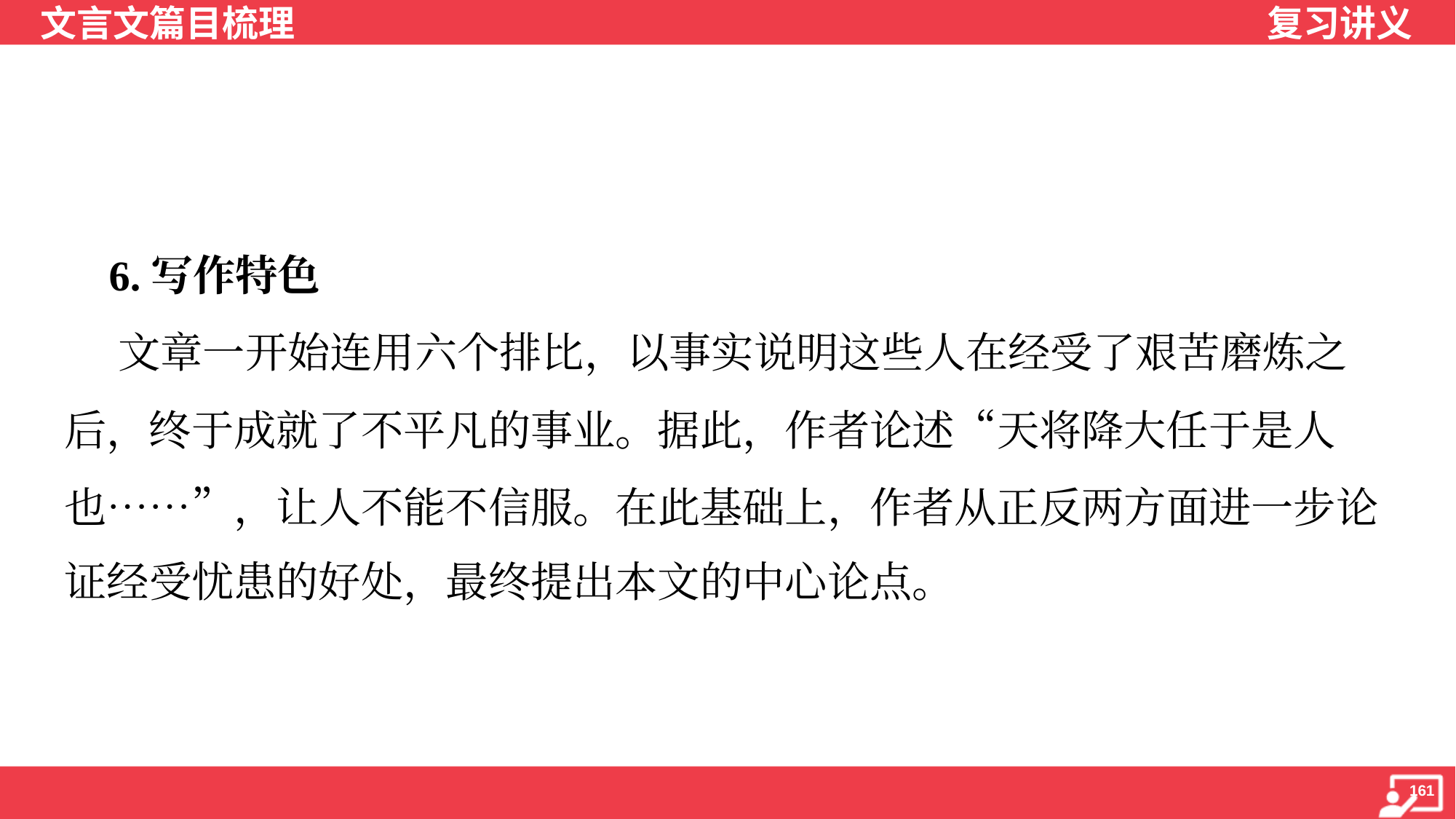

6.写作特色
    文章一开始连用六个排比，以事实说明这些人在经受了艰苦磨炼之
后，终于成就了不平凡的事业。据此，作者论述“天将降大任于是人
也……”，让人不能不信服。在此基础上，作者从正反两方面进一步论
证经受忧患的好处，最终提出本文的中心论点。